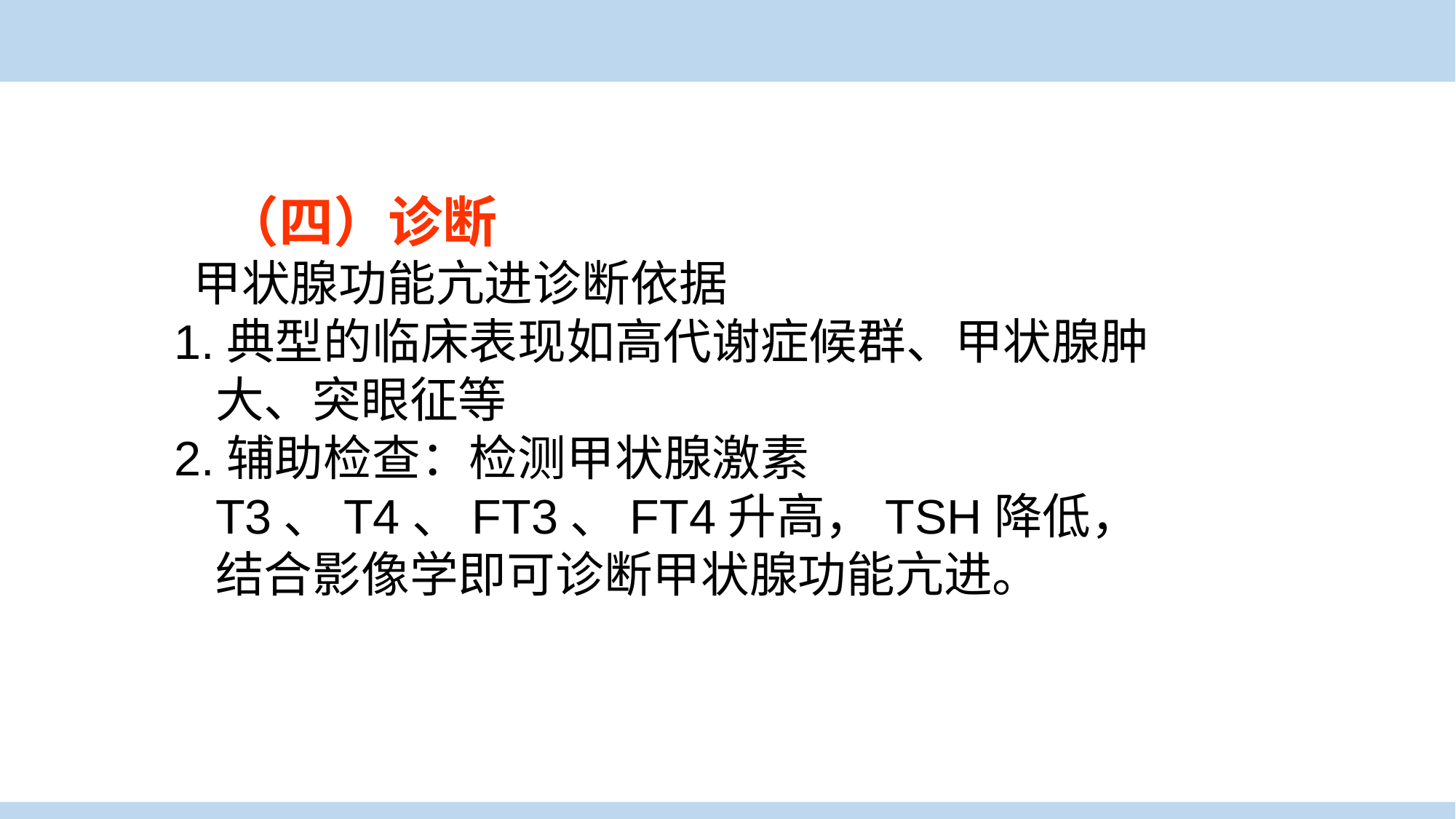

（四）诊断
  甲状腺功能亢进诊断依据
1.典型的临床表现如高代谢症候群、甲状腺肿大、突眼征等
2.辅助检查：检测甲状腺激素T3、T4、FT3、FT4升高，TSH降低，结合影像学即可诊断甲状腺功能亢进。